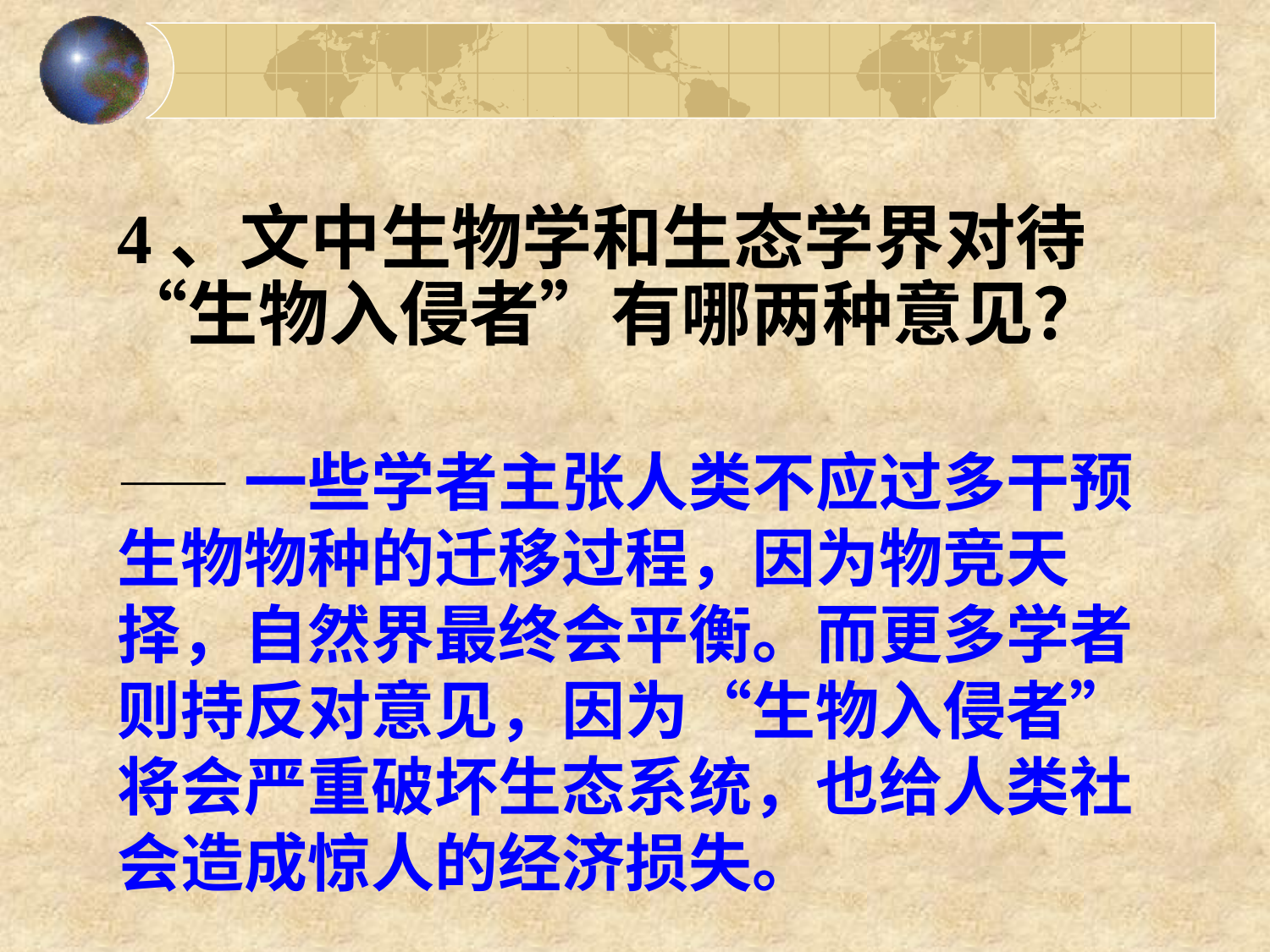

4、文中生物学和生态学界对待“生物入侵者”有哪两种意见？

——一些学者主张人类不应过多干预生物物种的迁移过程，因为物竞天择，自然界最终会平衡。而更多学者则持反对意见，因为“生物入侵者”将会严重破坏生态系统，也给人类社会造成惊人的经济损失。